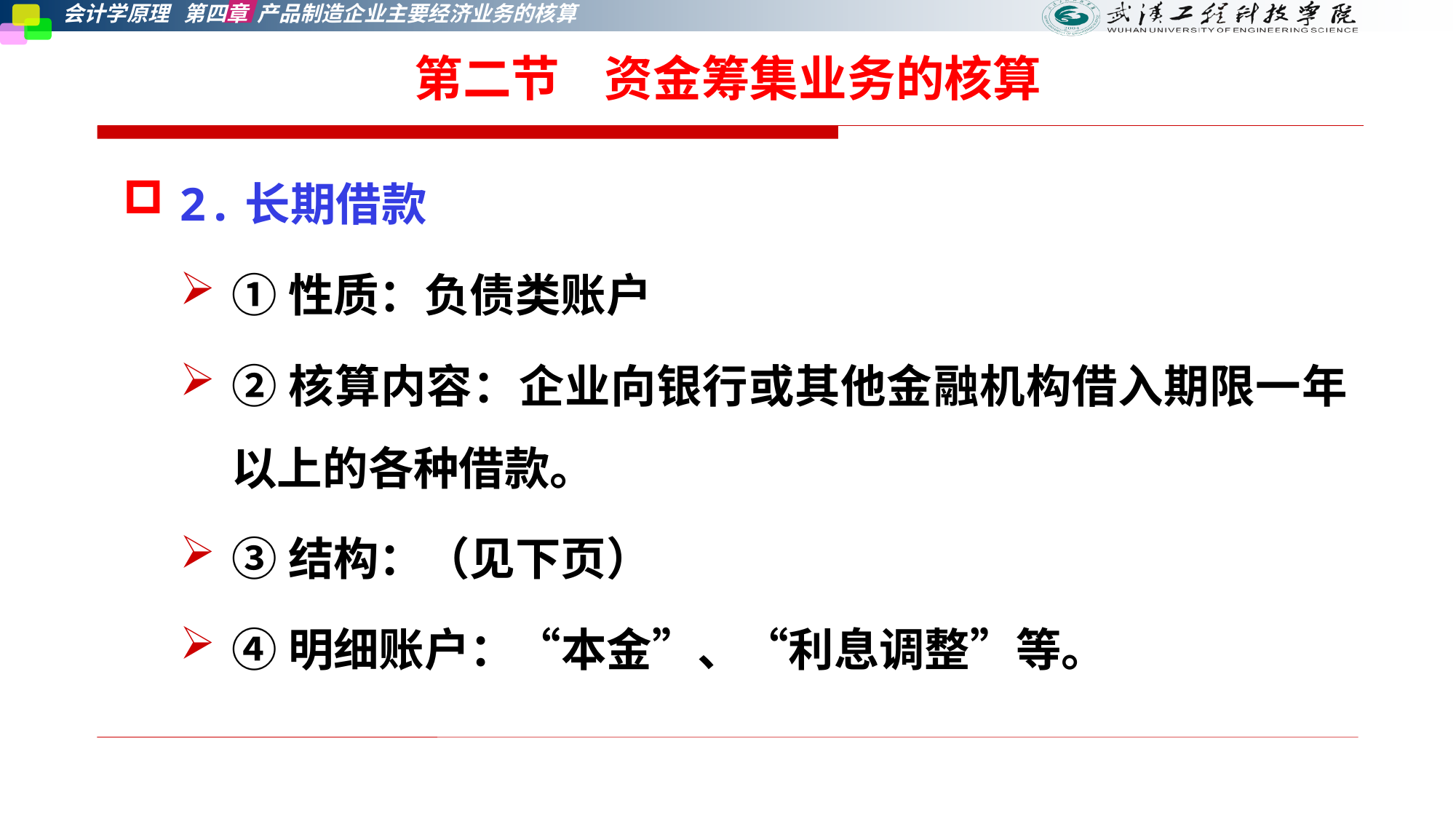

第二节    资金筹集业务的核算
2.长期借款
①性质：负债类账户
②核算内容：企业向银行或其他金融机构借入期限一年以上的各种借款。
③结构：（见下页）
④明细账户：“本金”、“利息调整”等。